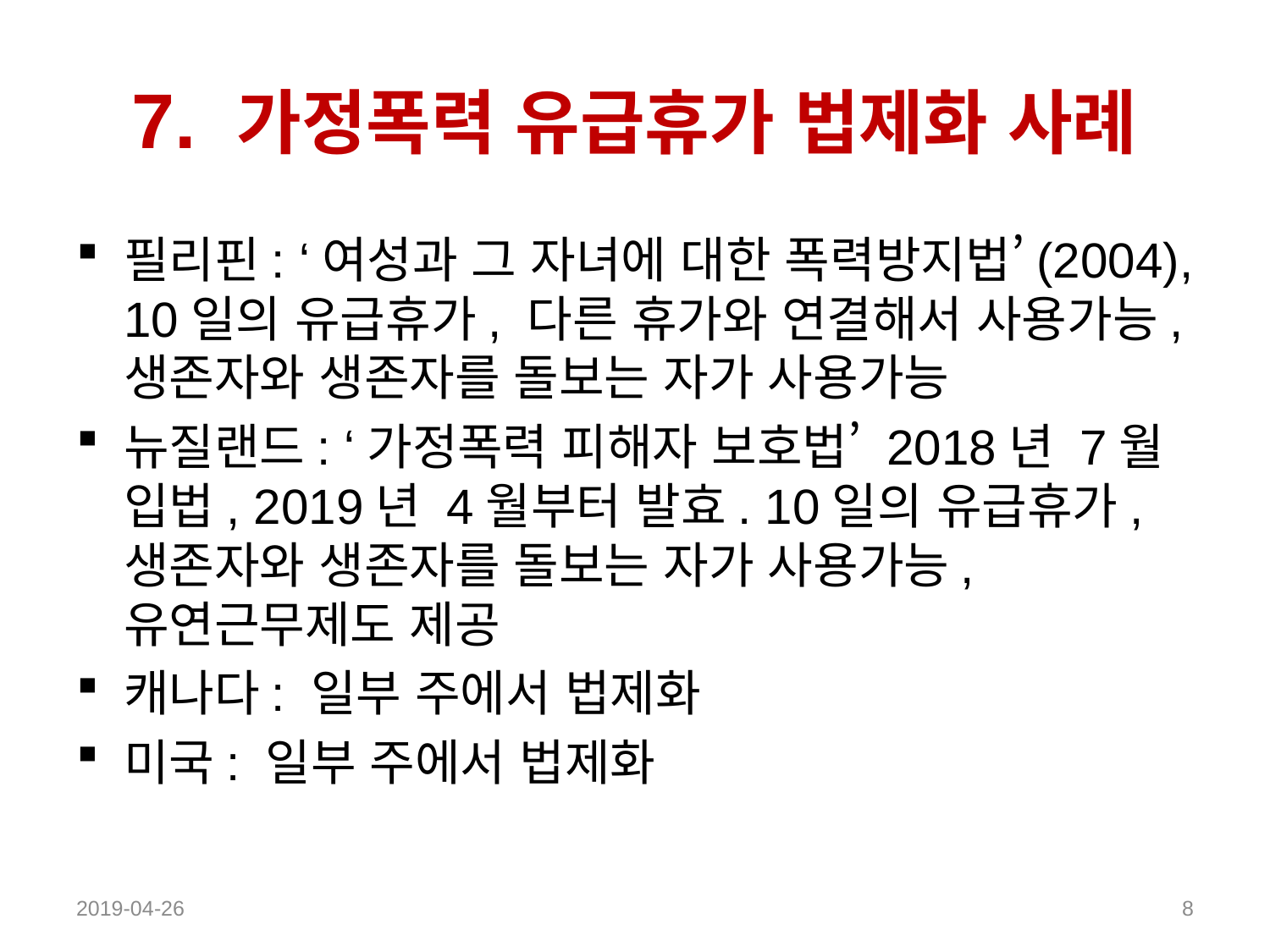

# 7. 가정폭력 유급휴가 법제화 사례
필리핀: ‘여성과 그 자녀에 대한 폭력방지법’(2004), 10일의 유급휴가, 다른 휴가와 연결해서 사용가능, 생존자와 생존자를 돌보는 자가 사용가능
뉴질랜드: ‘가정폭력 피해자 보호법’ 2018년 7월 입법, 2019년 4월부터 발효. 10일의 유급휴가, 생존자와 생존자를 돌보는 자가 사용가능, 유연근무제도 제공
캐나다: 일부 주에서 법제화
미국: 일부 주에서 법제화
2019-04-26
8